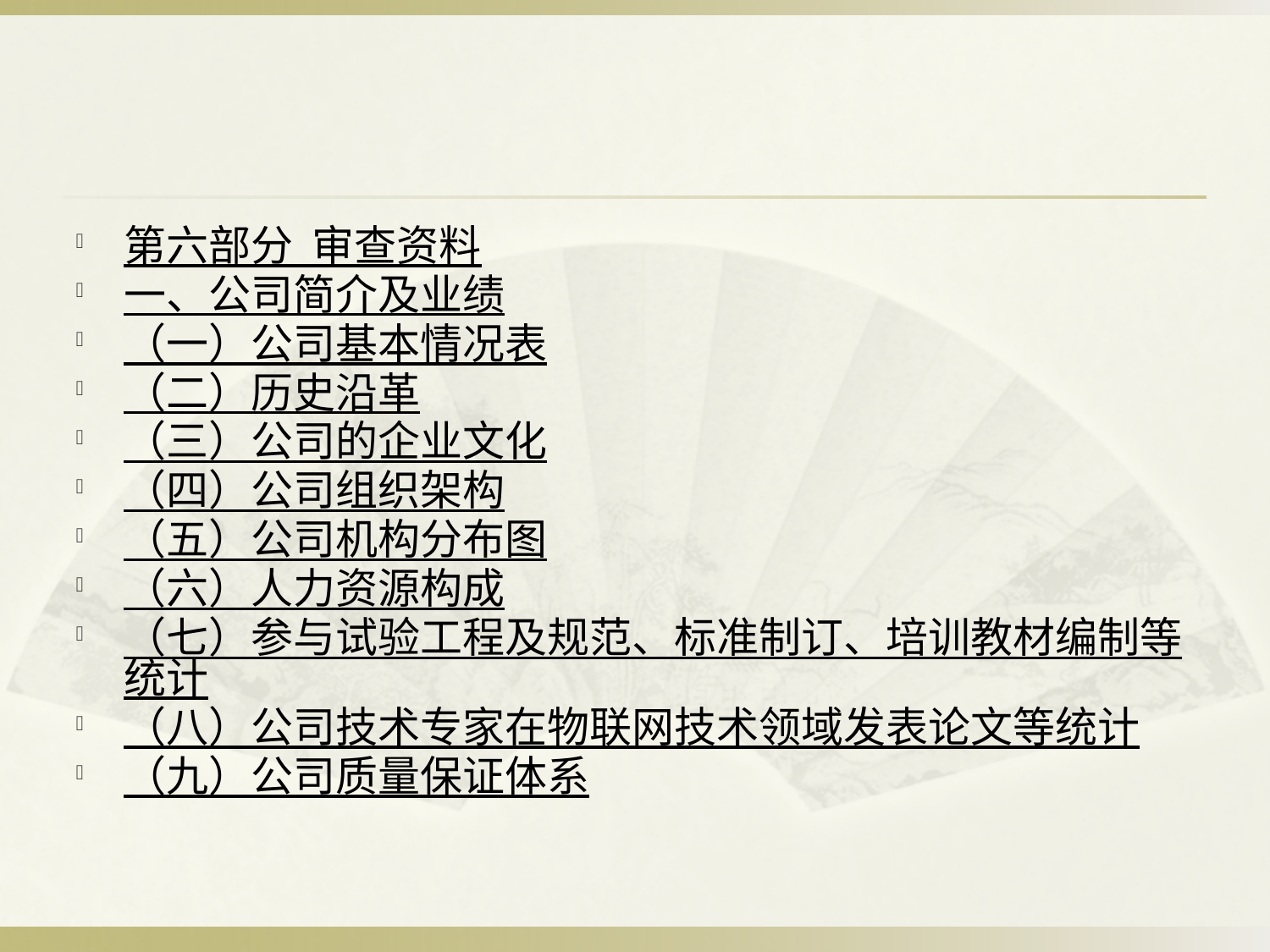

#
第六部分  审查资料
一、公司简介及业绩
（一）公司基本情况表
（二）历史沿革
（三）公司的企业文化
（四）公司组织架构
（五）公司机构分布图
（六）人力资源构成
（七）参与试验工程及规范、标准制订、培训教材编制等统计
（八）公司技术专家在物联网技术领域发表论文等统计
（九）公司质量保证体系